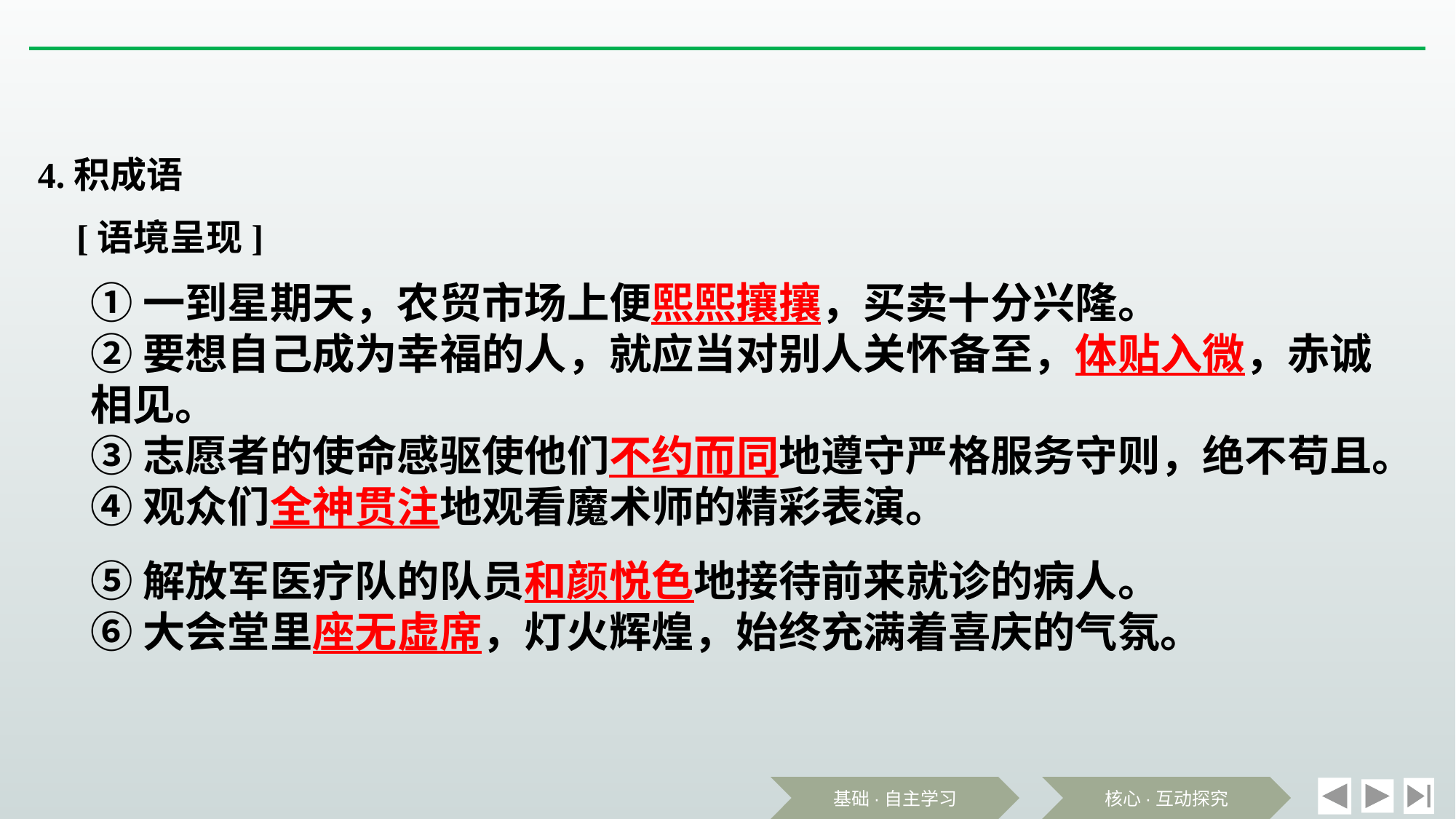

4.积成语
[语境呈现]
①一到星期天，农贸市场上便熙熙攘攘，买卖十分兴隆。
②要想自己成为幸福的人，就应当对别人关怀备至，体贴入微，赤诚相见。
③志愿者的使命感驱使他们不约而同地遵守严格服务守则，绝不苟且。
④观众们全神贯注地观看魔术师的精彩表演。
⑤解放军医疗队的队员和颜悦色地接待前来就诊的病人。
⑥大会堂里座无虚席，灯火辉煌，始终充满着喜庆的气氛。